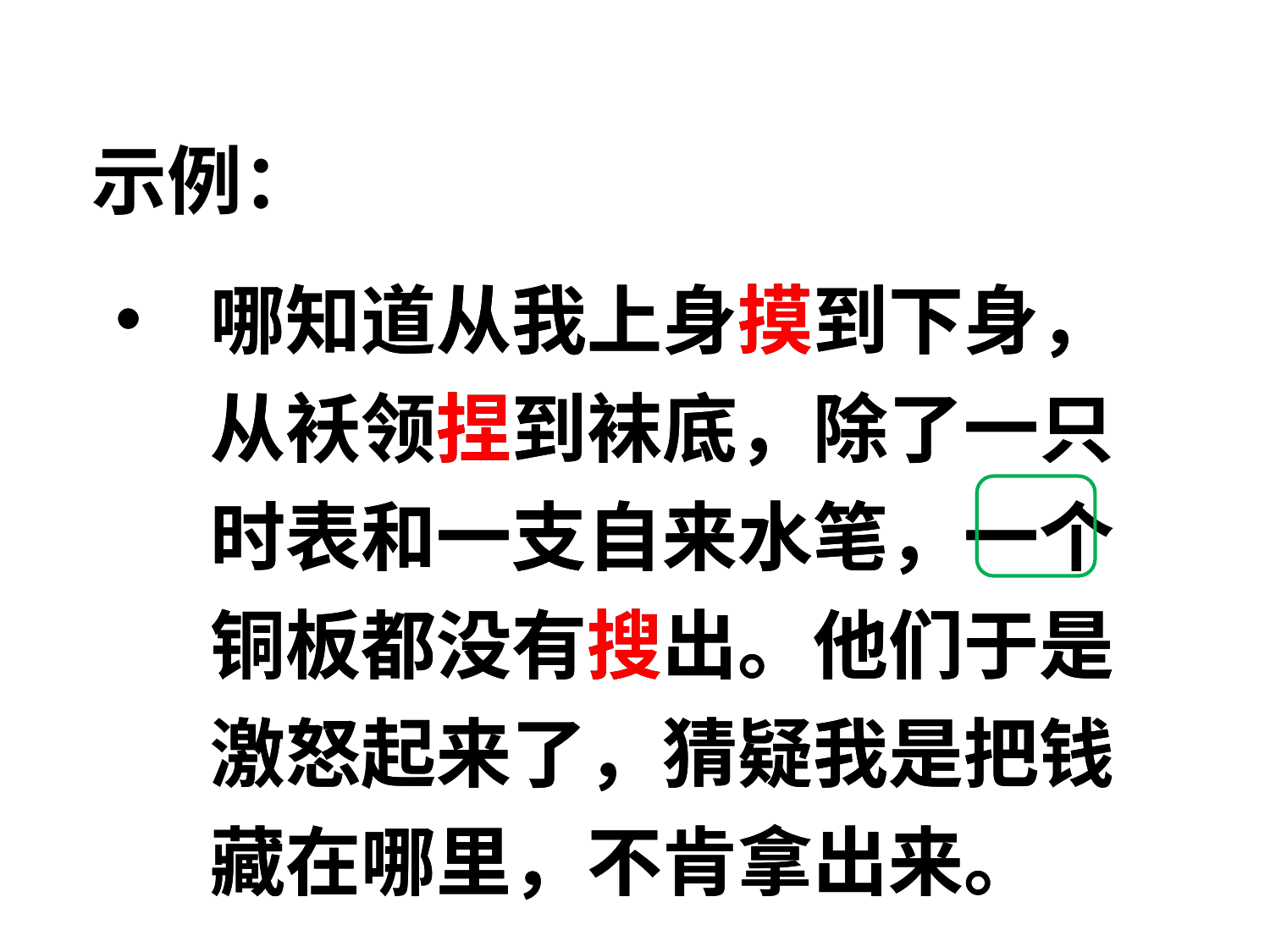

示例：
哪知道从我上身摸到下身，从袄领捏到袜底，除了一只时表和一支自来水笔，一个铜板都没有搜出。他们于是激怒起来了，猜疑我是把钱藏在哪里，不肯拿出来。
哪知道从我上身摸到下身，从袄领捏到袜底，除了一只时表和一支自来水笔，一个铜板都没有搜出。他们于是激怒起来了，猜疑我是把钱藏在哪里，不肯拿出来。